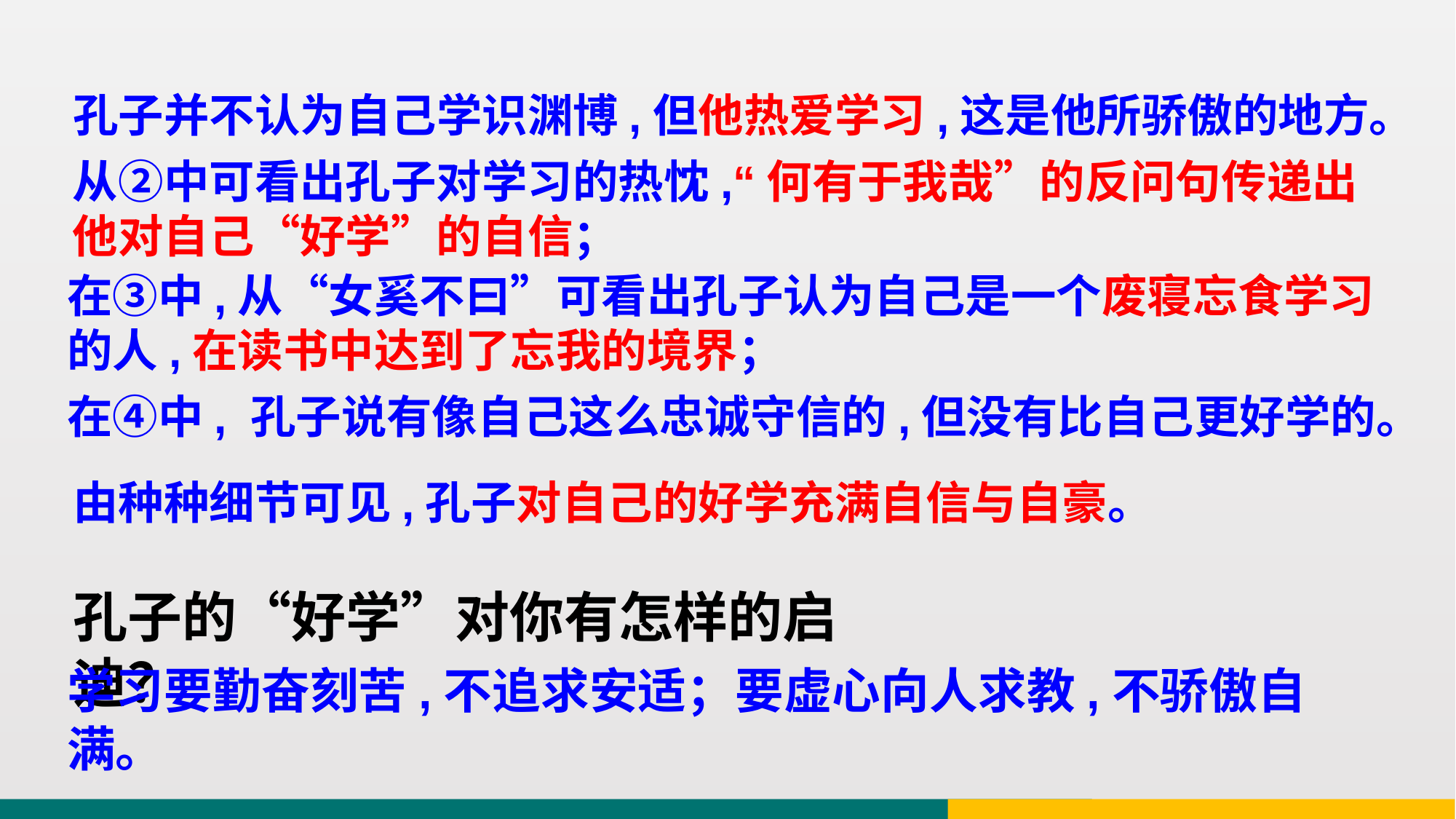

孔子并不认为自己学识渊博,但他热爱学习,这是他所骄傲的地方。
从②中可看出孔子对学习的热忱,“何有于我哉”的反问句传递出他对自己“好学”的自信；
在③中,从“女奚不曰”可看出孔子认为自己是一个废寝忘食学习的人,在读书中达到了忘我的境界；
在④中, 孔子说有像自己这么忠诚守信的,但没有比自己更好学的。
由种种细节可见,孔子对自己的好学充满自信与自豪。
孔子的“好学”对你有怎样的启迪？
学习要勤奋刻苦,不追求安适；要虚心向人求教,不骄傲自满。